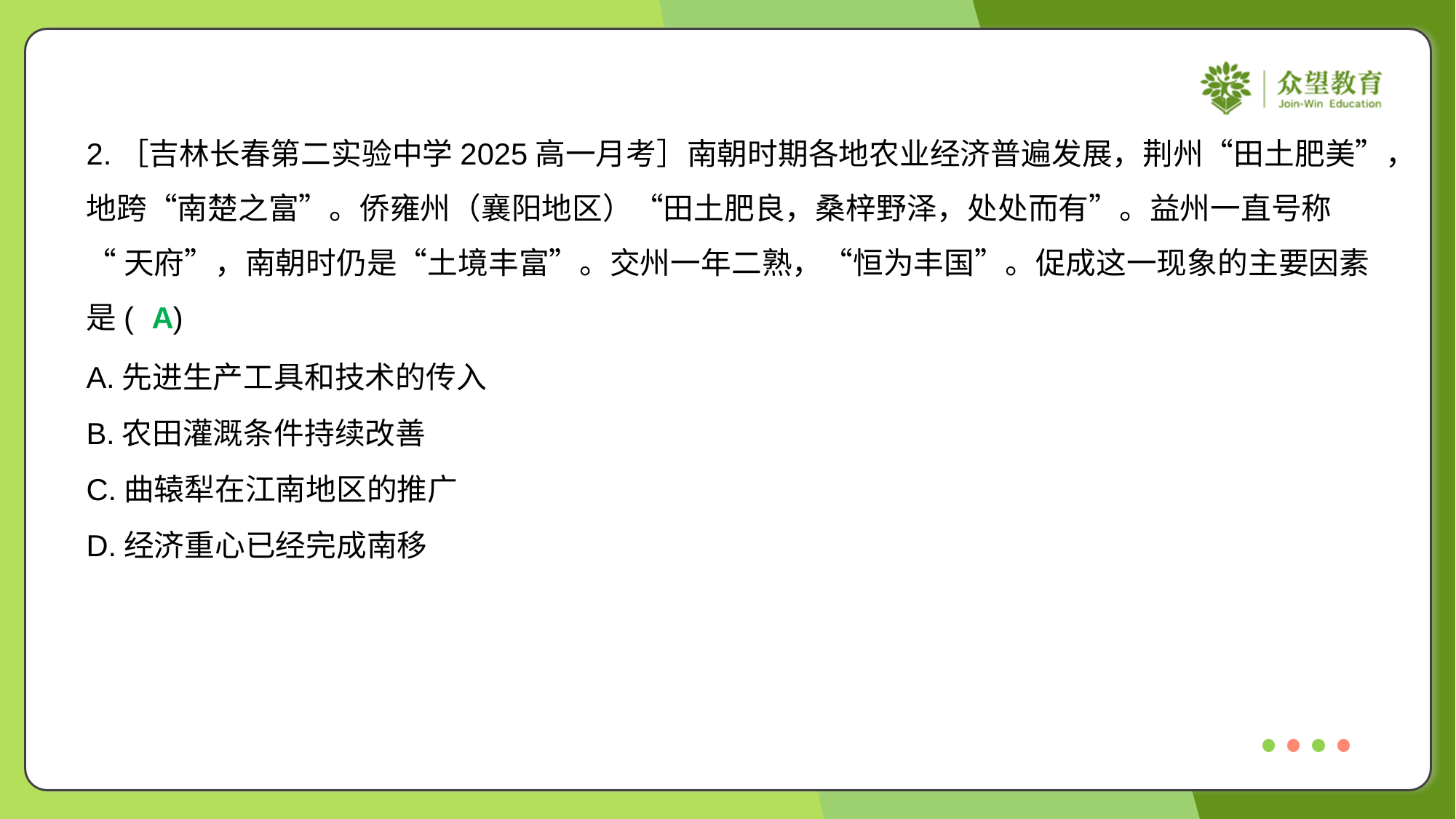

2.［吉林长春第二实验中学2025高一月考］南朝时期各地农业经济普遍发展，荆州“田土肥美”，
地跨“南楚之富”。侨雍州（襄阳地区）“田土肥良，桑梓野泽，处处而有”。益州一直号称
“天府”，南朝时仍是“土境丰富”。交州一年二熟，“恒为丰国”。促成这一现象的主要因素
是(     )
A
A.先进生产工具和技术的传入
B.农田灌溉条件持续改善
C.曲辕犁在江南地区的推广
D.经济重心已经完成南移